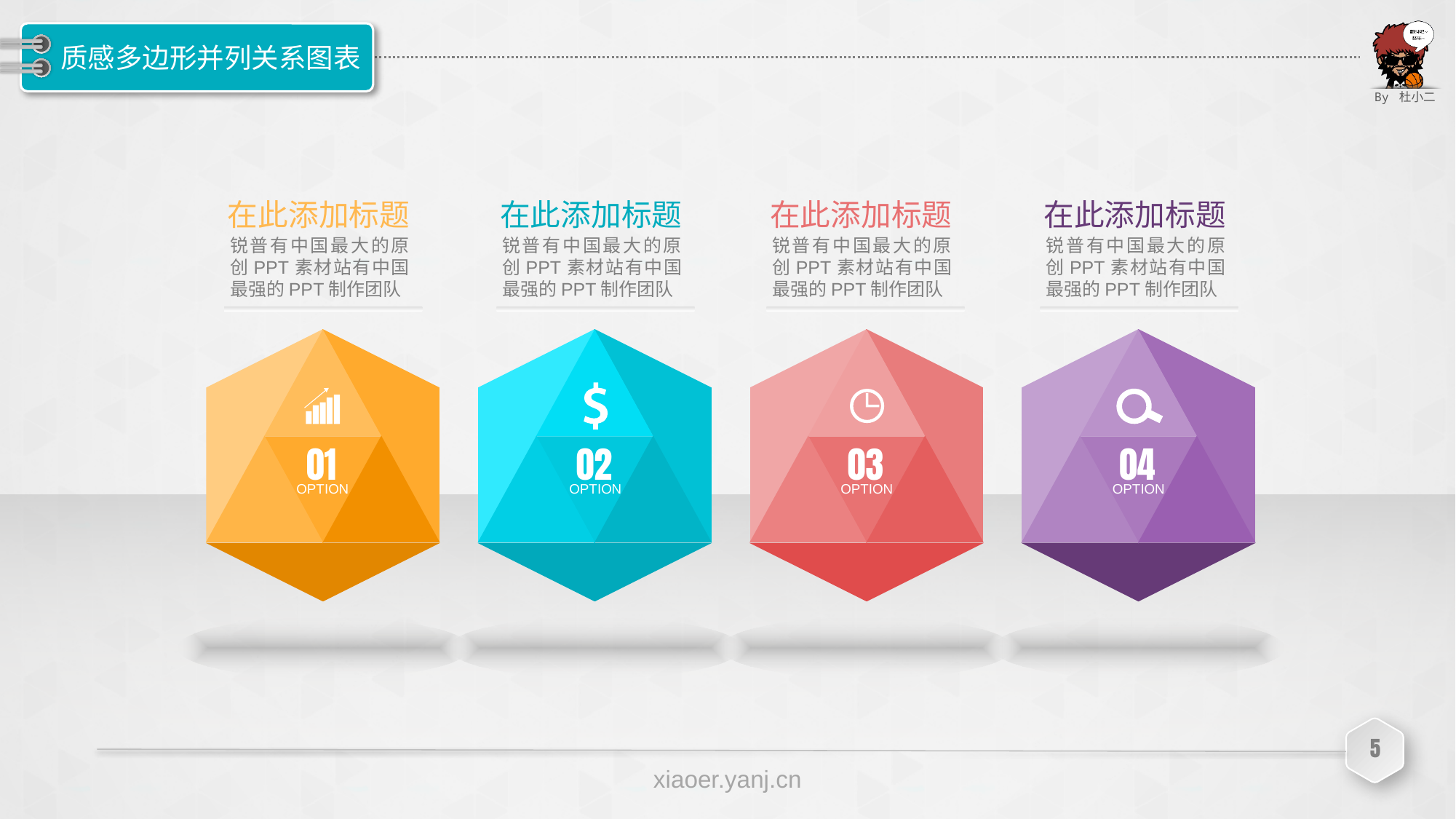

# 质感多边形并列关系图表
在此添加标题
锐普有中国最大的原创PPT素材站有中国最强的PPT制作团队
在此添加标题
锐普有中国最大的原创PPT素材站有中国最强的PPT制作团队
在此添加标题
锐普有中国最大的原创PPT素材站有中国最强的PPT制作团队
在此添加标题
锐普有中国最大的原创PPT素材站有中国最强的PPT制作团队

01
OPTION
02
OPTION
03
OPTION
04
OPTION

5
xiaoer.yanj.cn